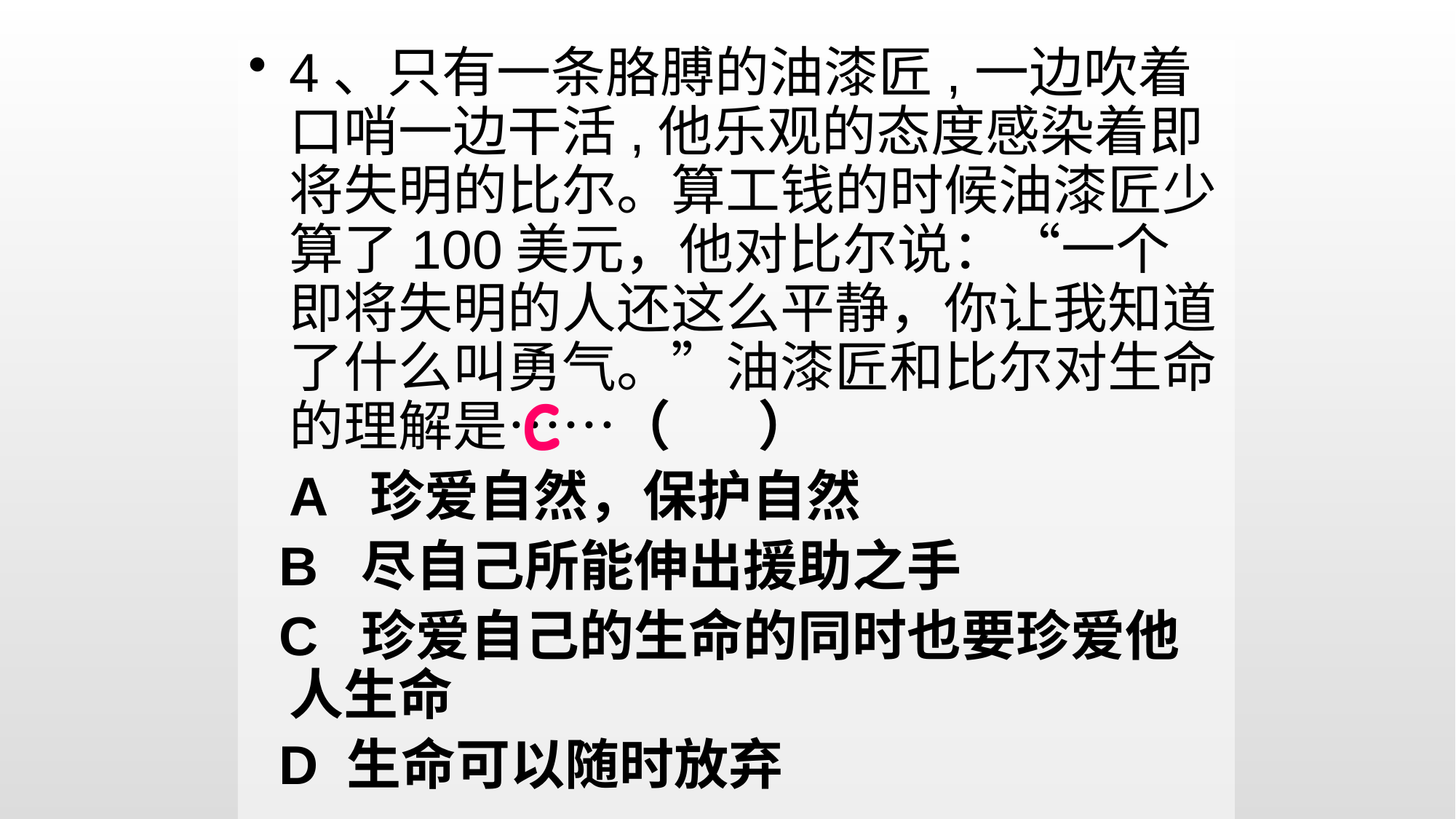

4、只有一条胳膊的油漆匠,一边吹着口哨一边干活,他乐观的态度感染着即将失明的比尔。算工钱的时候油漆匠少算了100美元，他对比尔说：“一个即将失明的人还这么平静，你让我知道了什么叫勇气。”油漆匠和比尔对生命的理解是……（       ）
	A  珍爱自然，保护自然
  B  尽自己所能伸出援助之手
  C  珍爱自己的生命的同时也要珍爱他人生命
  D 生命可以随时放弃
C